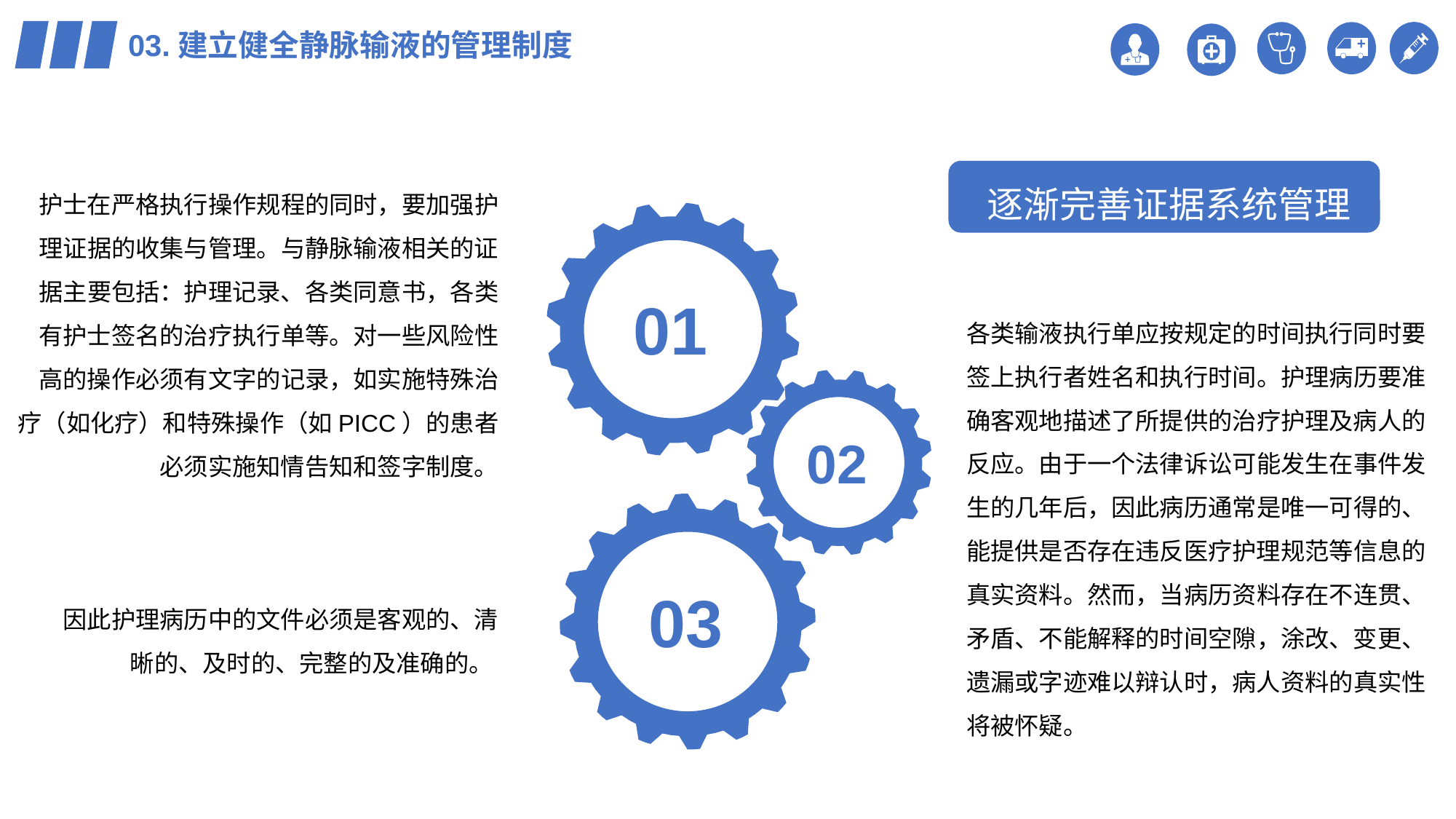

03.建立健全静脉输液的管理制度

逐渐完善证据系统管理

护士在严格执行操作规程的同时，要加强护理证据的收集与管理。与静脉输液相关的证据主要包括：护理记录、各类同意书，各类有护士签名的治疗执行单等。对一些风险性高的操作必须有文字的记录，如实施特殊治疗（如化疗）和特殊操作（如PICC）的患者必须实施知情告知和签字制度。

01
各类输液执行单应按规定的时间执行同时要签上执行者姓名和执行时间。护理病历要准确客观地描述了所提供的治疗护理及病人的反应。由于一个法律诉讼可能发生在事件发生的几年后，因此病历通常是唯一可得的、能提供是否存在违反医疗护理规范等信息的真实资料。然而，当病历资料存在不连贯、矛盾、不能解释的时间空隙，涂改、变更、遗漏或字迹难以辩认时，病人资料的真实性将被怀疑。

02

03
因此护理病历中的文件必须是客观的、清晰的、及时的、完整的及准确的。